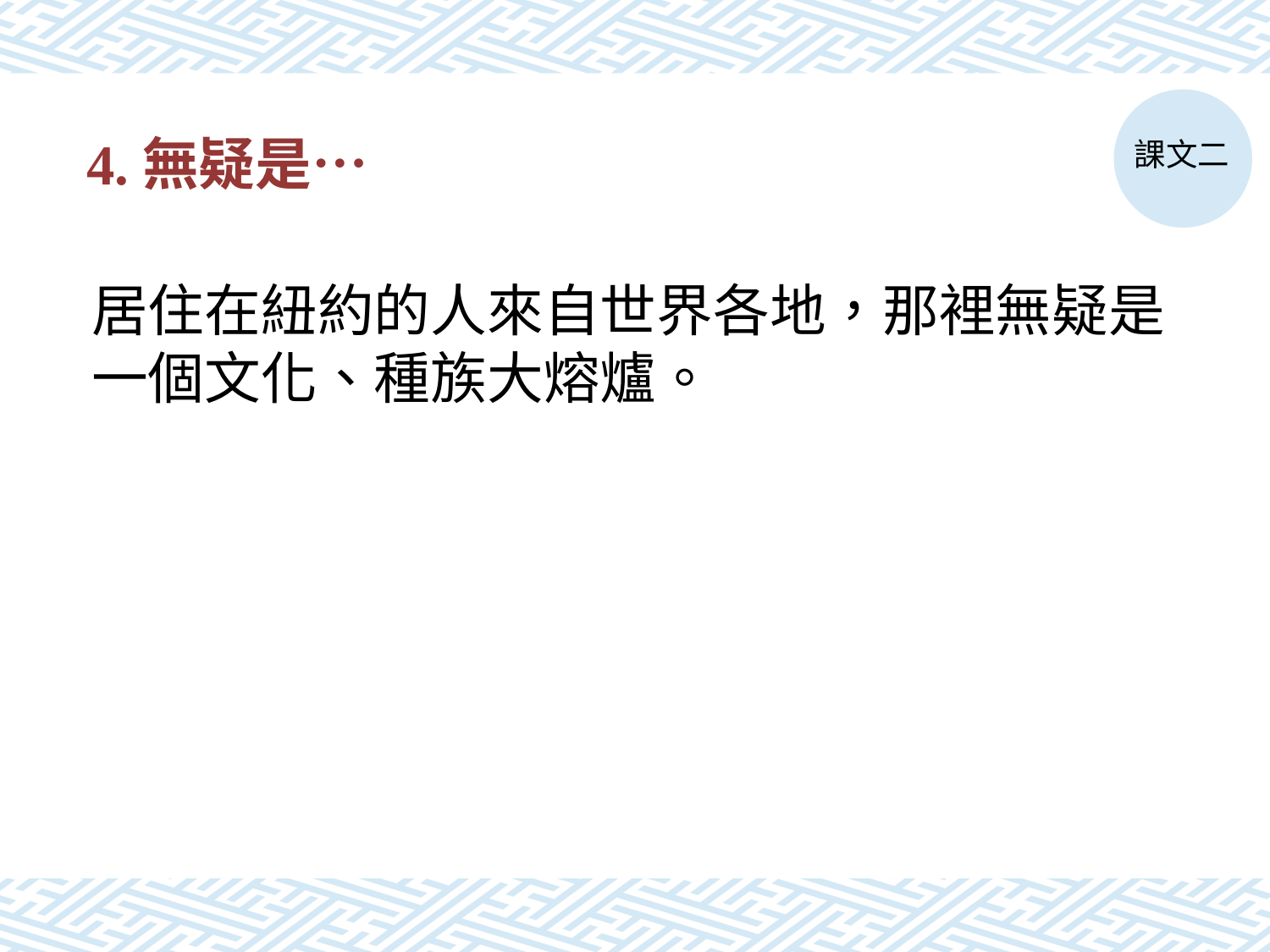

課文二
# 4.無疑是…
居住在紐約的人來自世界各地，那裡無疑是一個文化、種族大熔爐。